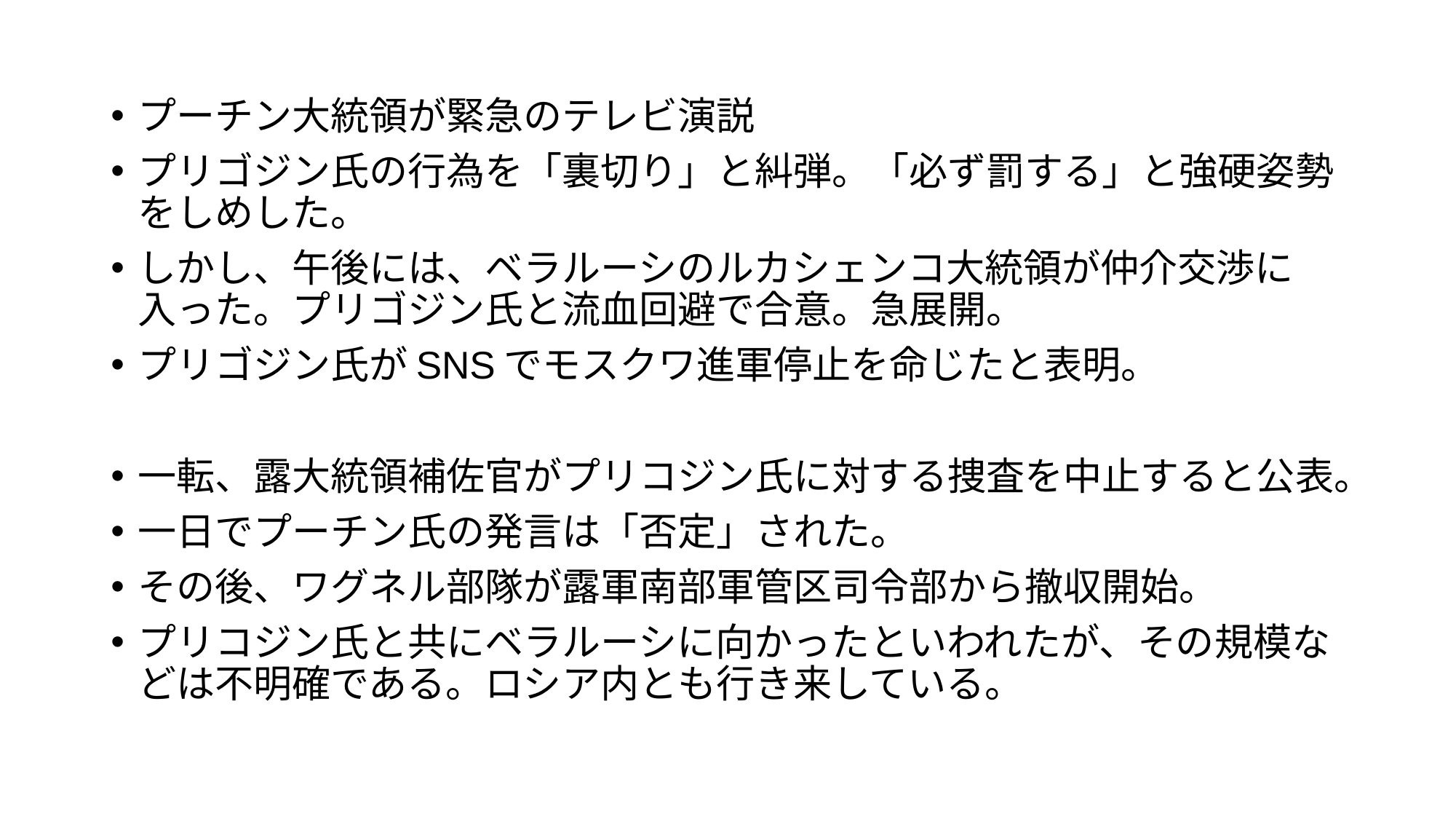

プーチン大統領が緊急のテレビ演説
プリゴジン氏の行為を「裏切り」と糾弾。「必ず罰する」と強硬姿勢をしめした。
しかし、午後には、ベラルーシのルカシェンコ大統領が仲介交渉に入った。プリゴジン氏と流血回避で合意。急展開。
プリゴジン氏がSNSでモスクワ進軍停止を命じたと表明。

一転、露大統領補佐官がプリコジン氏に対する捜査を中止すると公表。
一日でプーチン氏の発言は「否定」された。
その後、ワグネル部隊が露軍南部軍管区司令部から撤収開始。
プリコジン氏と共にベラルーシに向かったといわれたが、その規模などは不明確である。ロシア内とも行き来している。